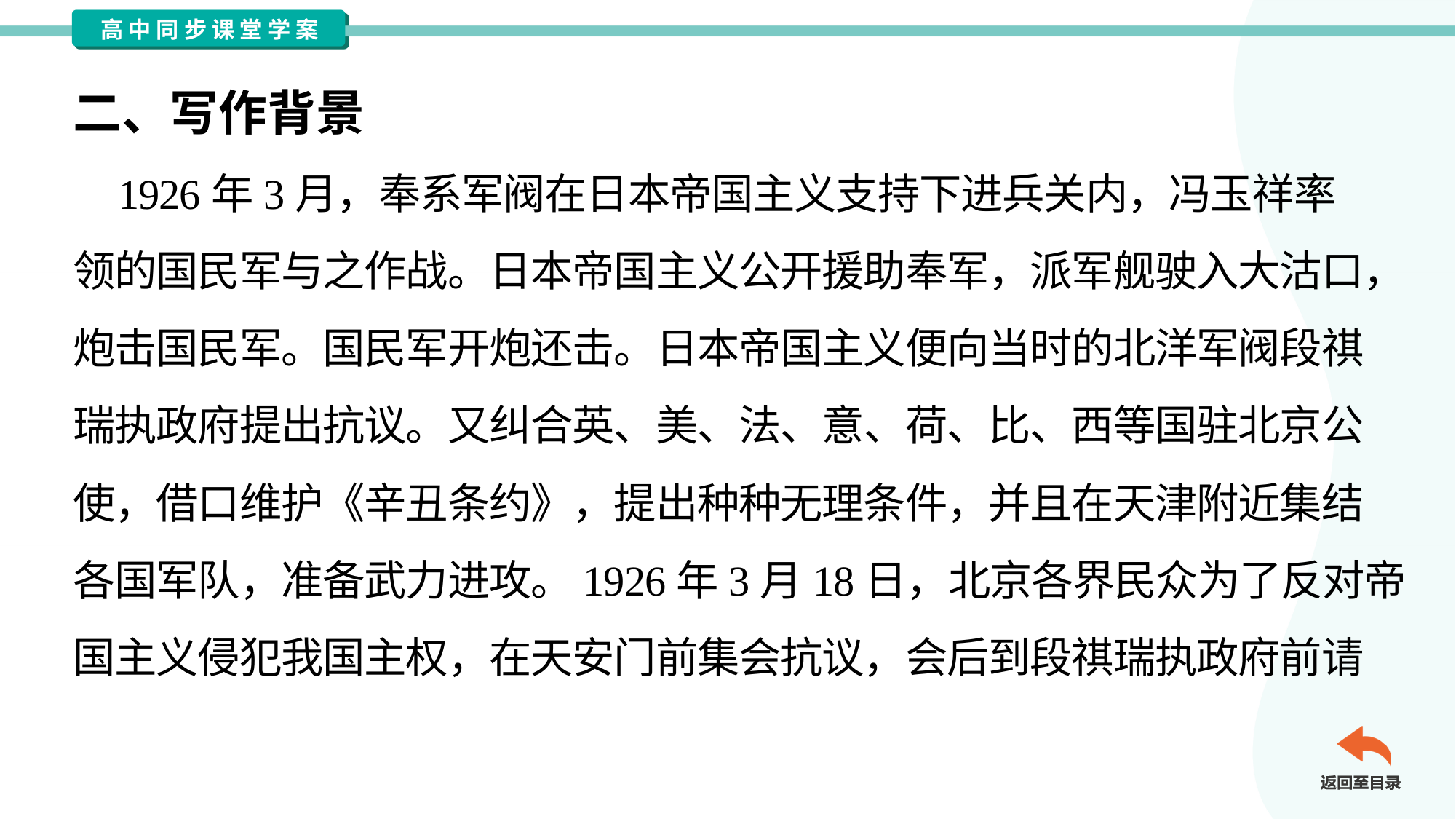

二、写作背景
    1926年3月，奉系军阀在日本帝国主义支持下进兵关内，冯玉祥率
领的国民军与之作战。日本帝国主义公开援助奉军，派军舰驶入大沽口，
炮击国民军。国民军开炮还击。日本帝国主义便向当时的北洋军阀段祺
瑞执政府提出抗议。又纠合英、美、法、意、荷、比、西等国驻北京公
使，借口维护《辛丑条约》，提出种种无理条件，并且在天津附近集结
各国军队，准备武力进攻。1926年3月18日，北京各界民众为了反对帝
国主义侵犯我国主权，在天安门前集会抗议，会后到段祺瑞执政府前请